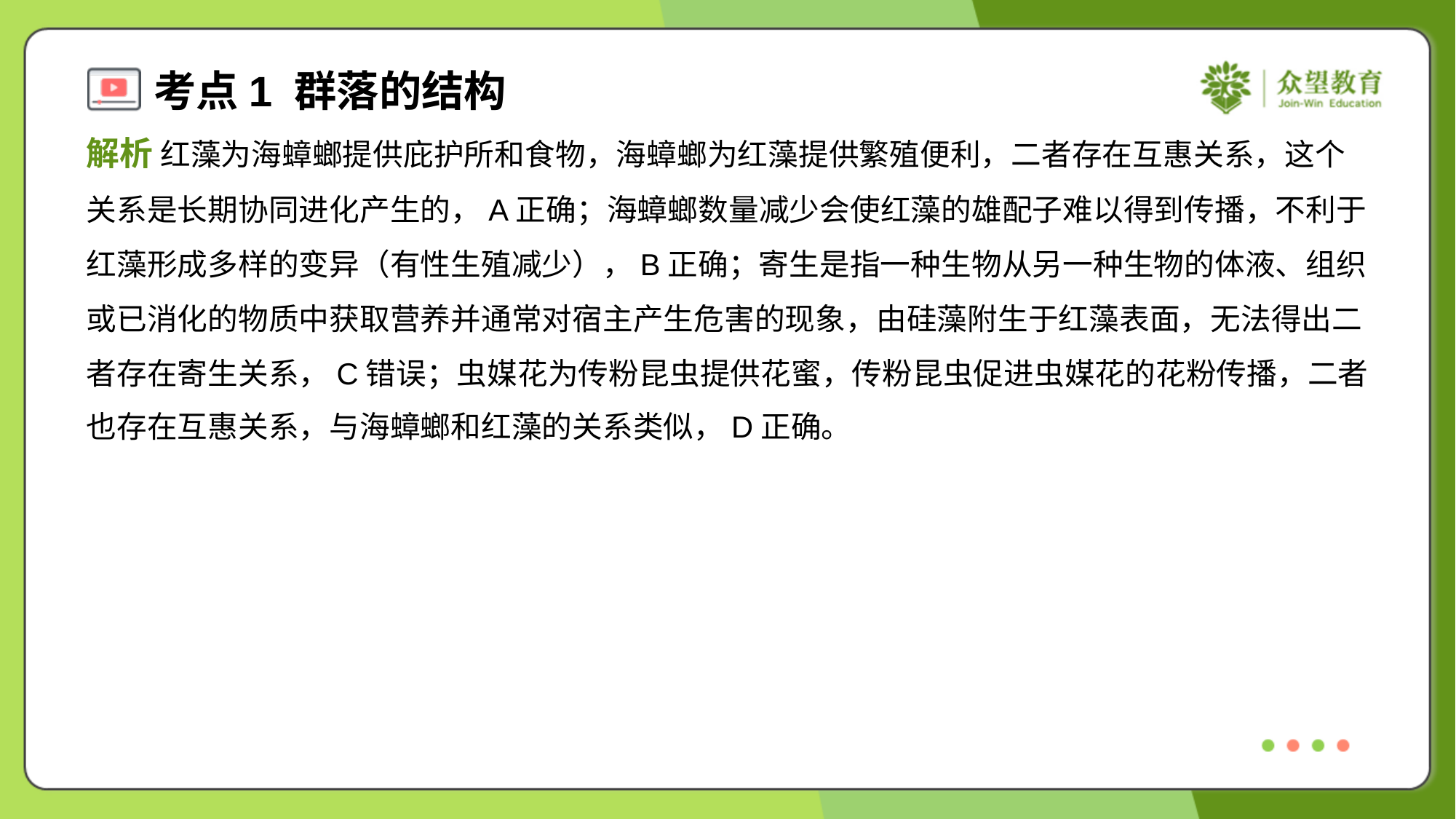

解析 红藻为海蟑螂提供庇护所和食物，海蟑螂为红藻提供繁殖便利，二者存在互惠关系，这个
关系是长期协同进化产生的，A正确；海蟑螂数量减少会使红藻的雄配子难以得到传播，不利于
红藻形成多样的变异（有性生殖减少），B正确；寄生是指一种生物从另一种生物的体液、组织
或已消化的物质中获取营养并通常对宿主产生危害的现象，由硅藻附生于红藻表面，无法得出二
者存在寄生关系，C错误；虫媒花为传粉昆虫提供花蜜，传粉昆虫促进虫媒花的花粉传播，二者
也存在互惠关系，与海蟑螂和红藻的关系类似，D正确。